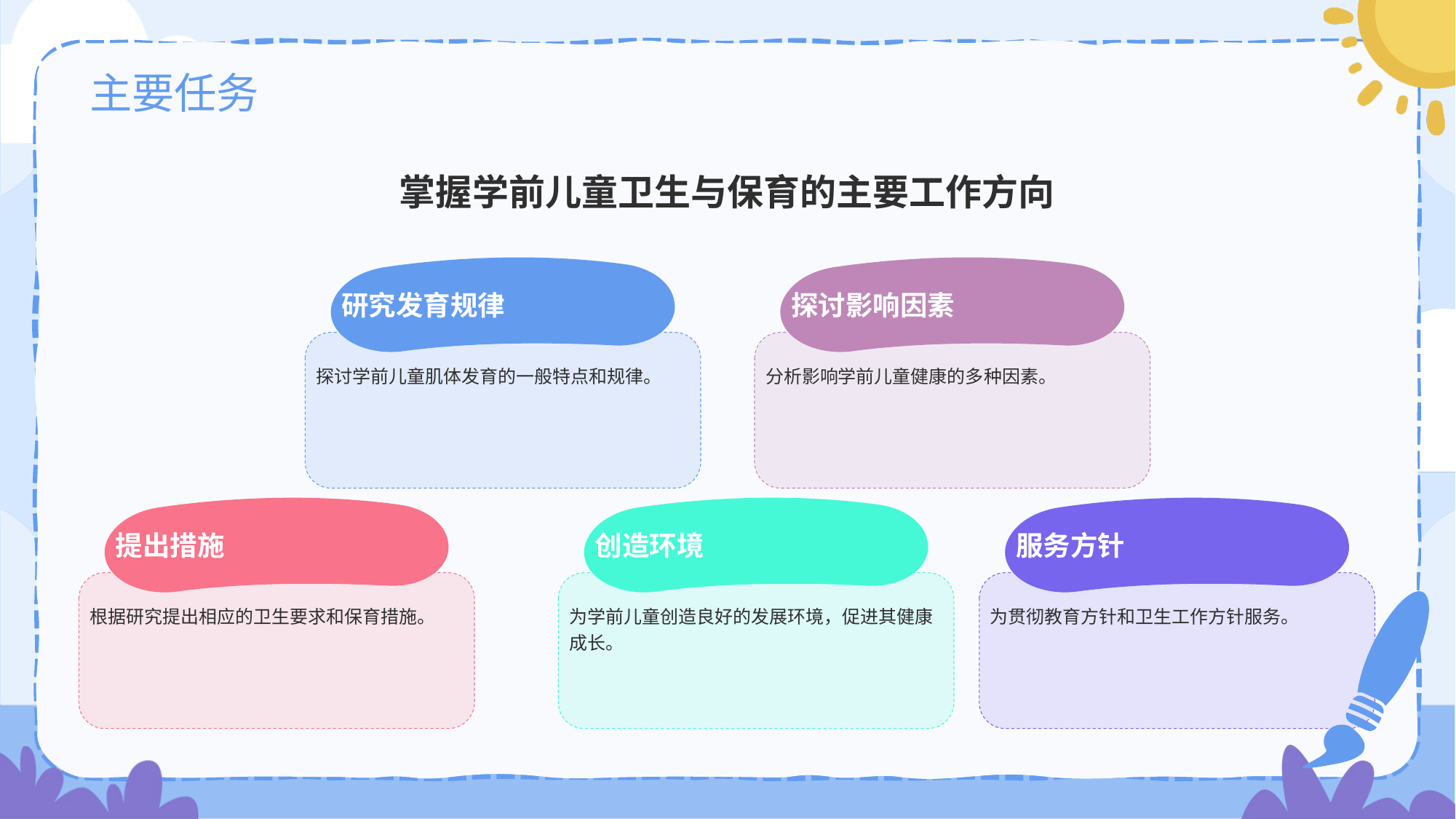

# 主要任务
掌握学前儿童卫生与保育的主要工作方向
研究发育规律

探讨学前儿童肌体发育的一般特点和规律。
探讨影响因素

分析影响学前儿童健康的多种因素。
提出措施

根据研究提出相应的卫生要求和保育措施。
创造环境

为学前儿童创造良好的发展环境，促进其健康成长。
服务方针

为贯彻教育方针和卫生工作方针服务。